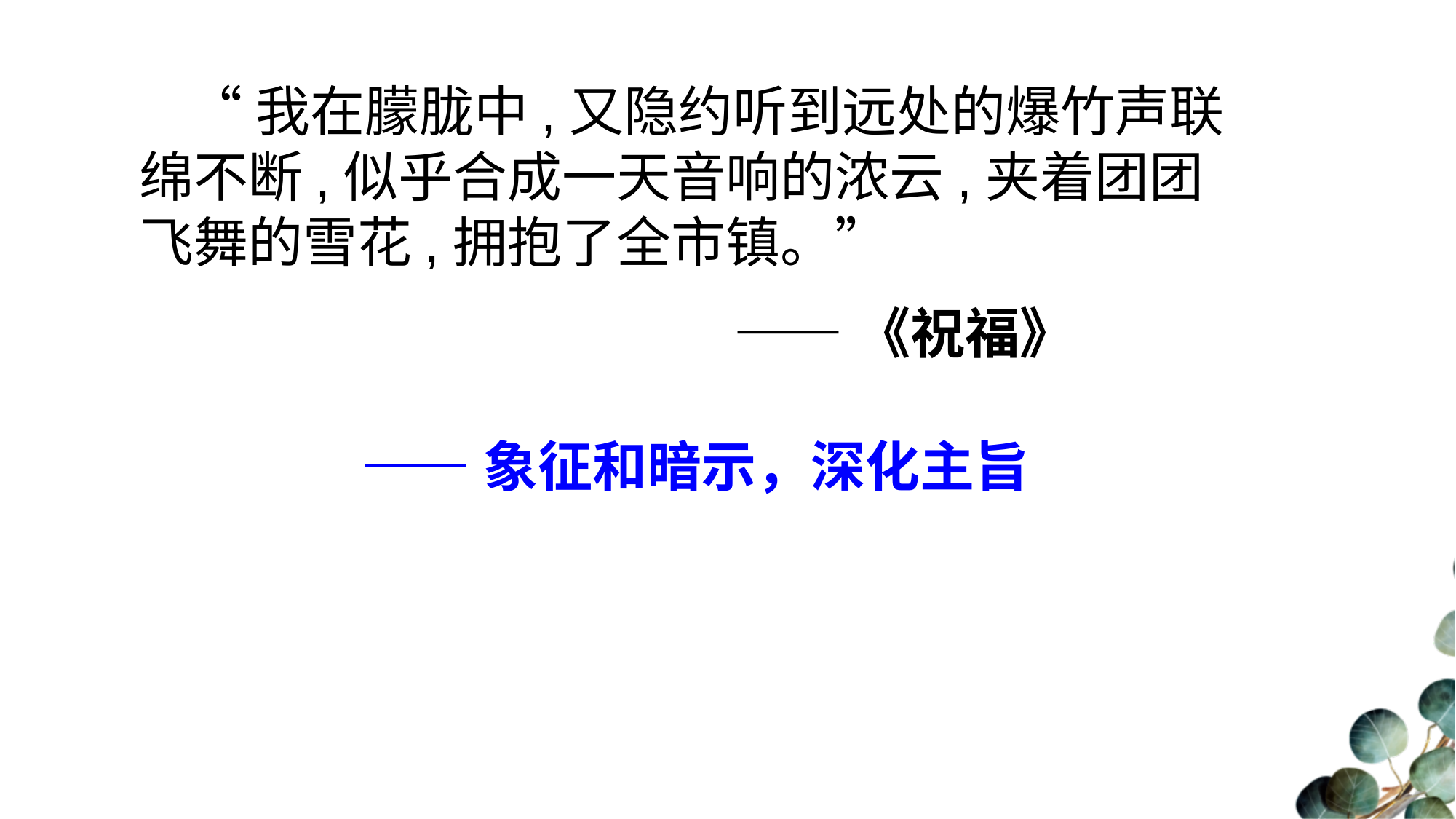

“我在朦胧中,又隐约听到远处的爆竹声联绵不断,似乎合成一天音响的浓云,夹着团团飞舞的雪花,拥抱了全市镇。”
     ——《祝福》
——象征和暗示，深化主旨